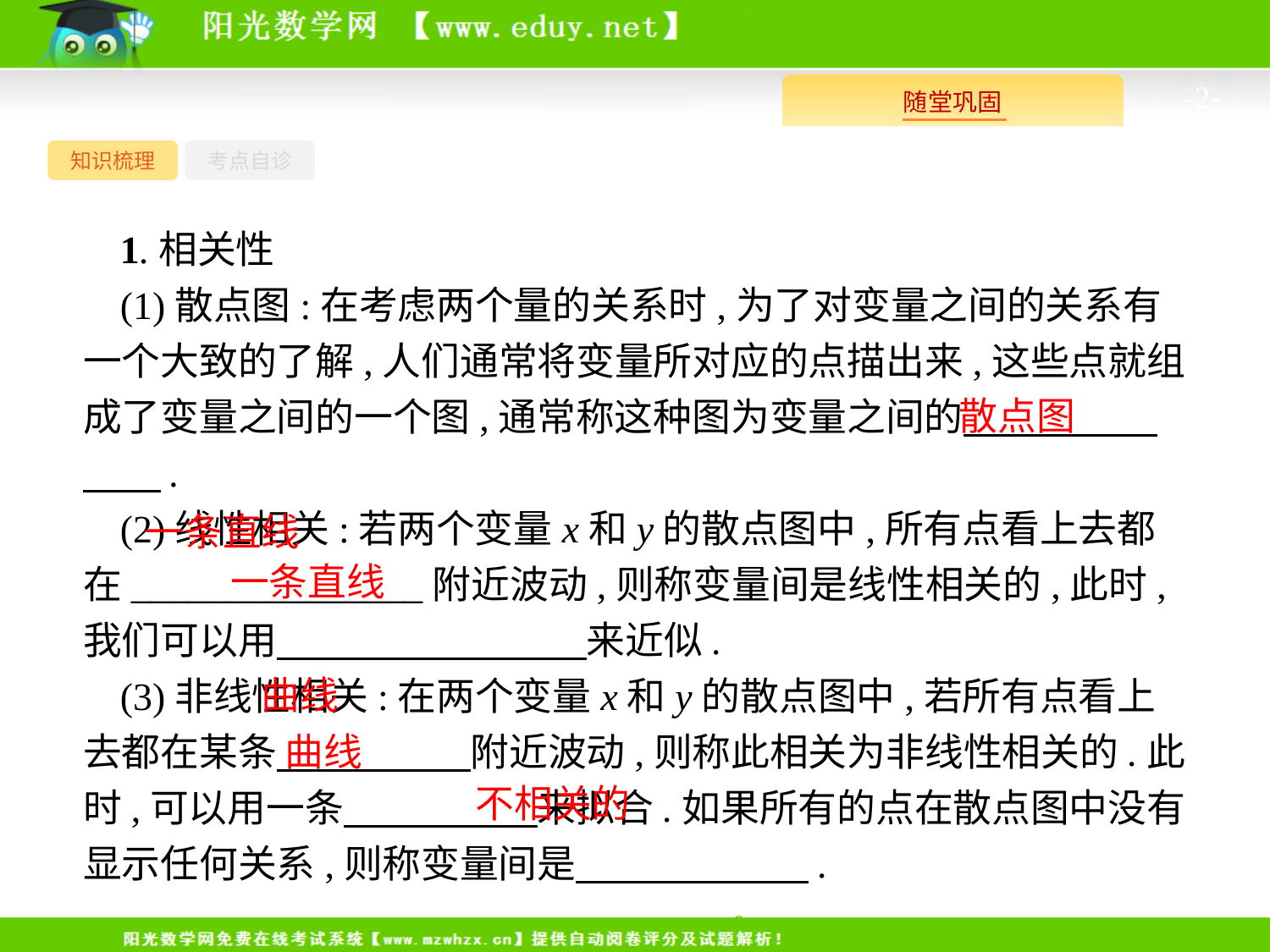

-2-
知识梳理
考点自诊
1.相关性
(1)散点图:在考虑两个量的关系时,为了对变量之间的关系有一个大致的了解,人们通常将变量所对应的点描出来,这些点就组成了变量之间的一个图,通常称这种图为变量之间的　　　　　　　.
(2)线性相关:若两个变量x和y的散点图中,所有点看上去都在_______________附近波动,则称变量间是线性相关的,此时,我们可以用　　　　　　　　来近似.
(3)非线性相关:在两个变量x和y的散点图中,若所有点看上去都在某条　　　　　附近波动,则称此相关为非线性相关的.此时,可以用一条　　　　　来拟合.如果所有的点在散点图中没有显示任何关系,则称变量间是　　　　　　.
散点图
一条直线
一条直线
曲线
曲线
不相关的